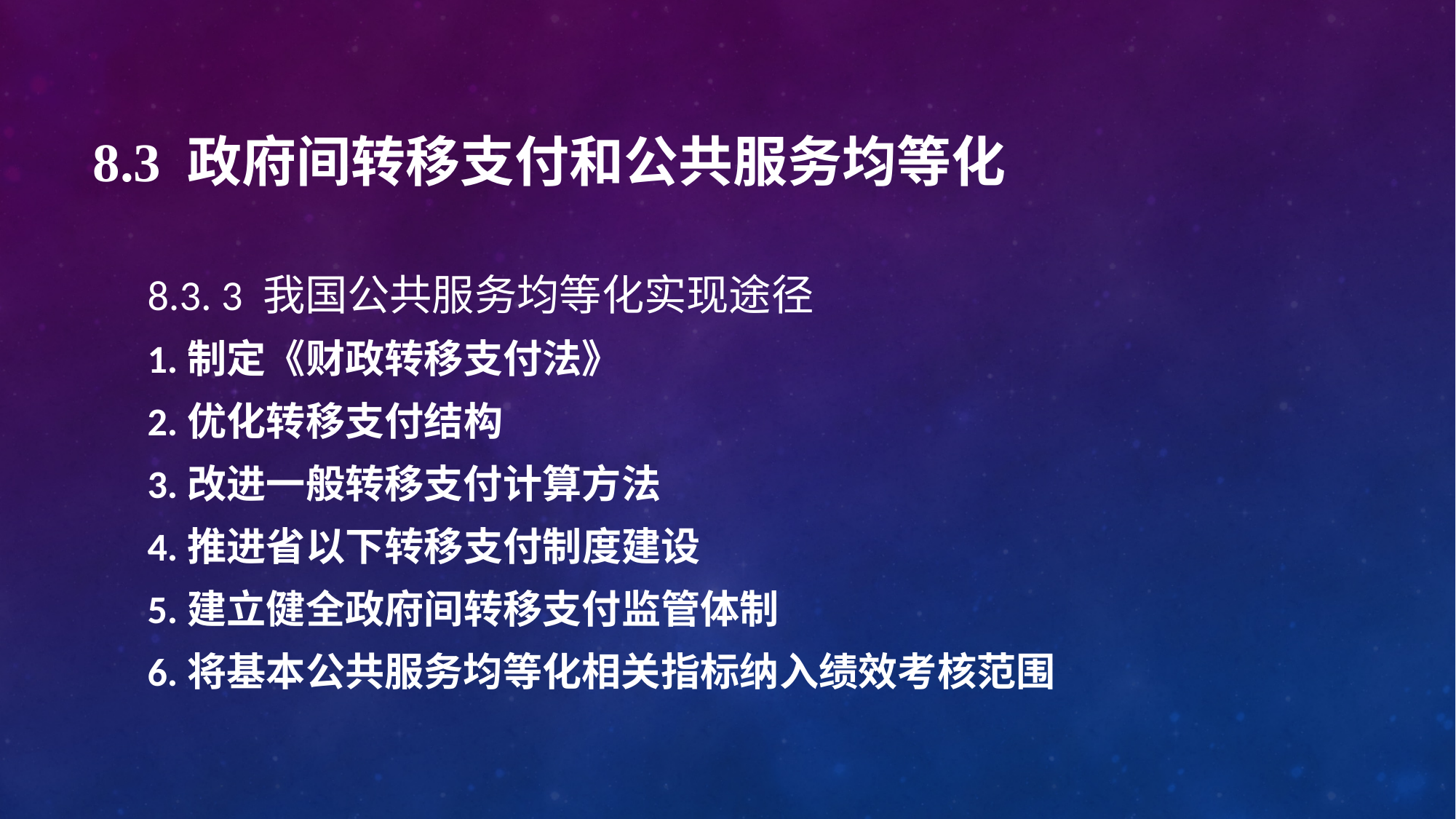

# 8.3 政府间转移支付和公共服务均等化
8.3. 3 我国公共服务均等化实现途径
1.制定《财政转移支付法》
2.优化转移支付结构
3.改进一般转移支付计算方法
4.推进省以下转移支付制度建设
5.建立健全政府间转移支付监管体制
6.将基本公共服务均等化相关指标纳入绩效考核范围